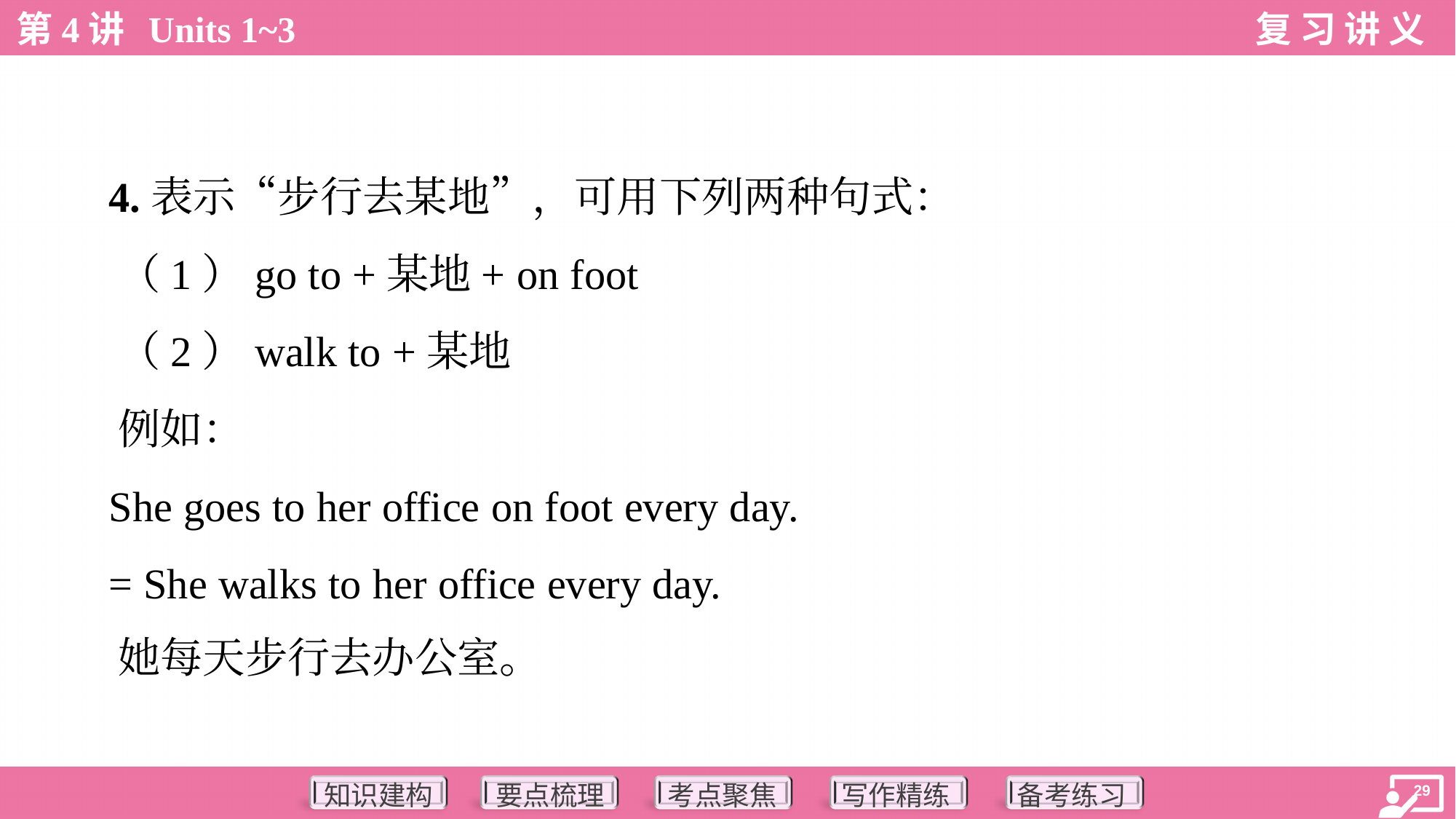

4.表示“步行去某地”，可用下列两种句式：
    （1）go to +某地+ on foot
    （2）walk to +某地
    例如：
    She goes to her office on foot every day.
    = She walks to her office every day.
    她每天步行去办公室。